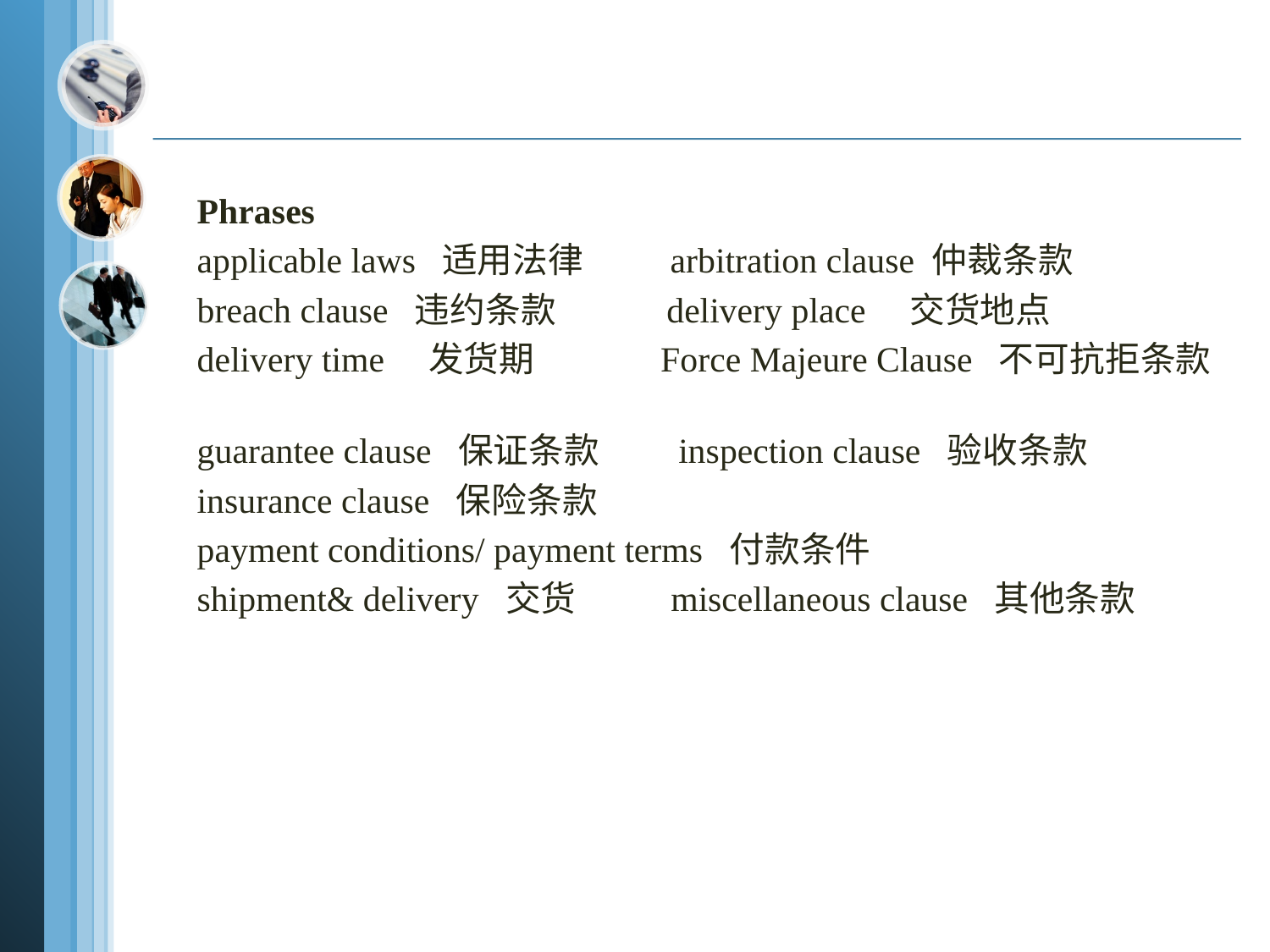

Phrases
applicable laws  适用法律          arbitration clause 仲裁条款
breach clause  违约条款             delivery place　交货地点
delivery time    发货期               Force Majeure Clause  不可抗拒条款
guarantee clause  保证条款         inspection clause  验收条款
insurance clause  保险条款
payment conditions/ payment terms  付款条件
shipment& delivery  交货           miscellaneous clause  其他条款